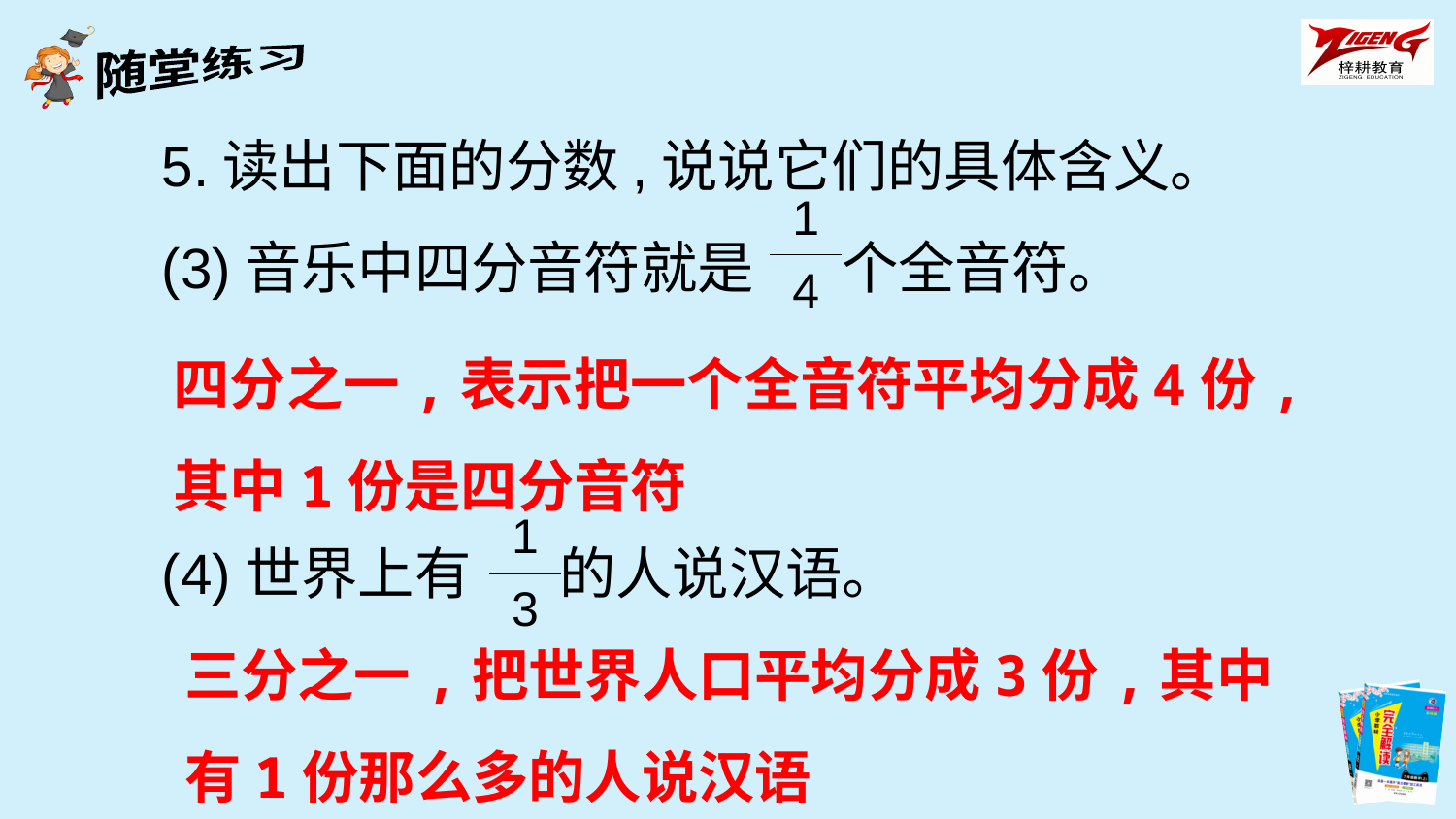

5.读出下面的分数,说说它们的具体含义。
(3)音乐中四分音符就是       个全音符。

(4)世界上有       的人说汉语。
| 1 |
| --- |
| 4 |
四分之一,表示把一个全音符平均分成4份,其中1份是四分音符
| 1 |
| --- |
| 3 |
三分之一,把世界人口平均分成3份,其中有1份那么多的人说汉语